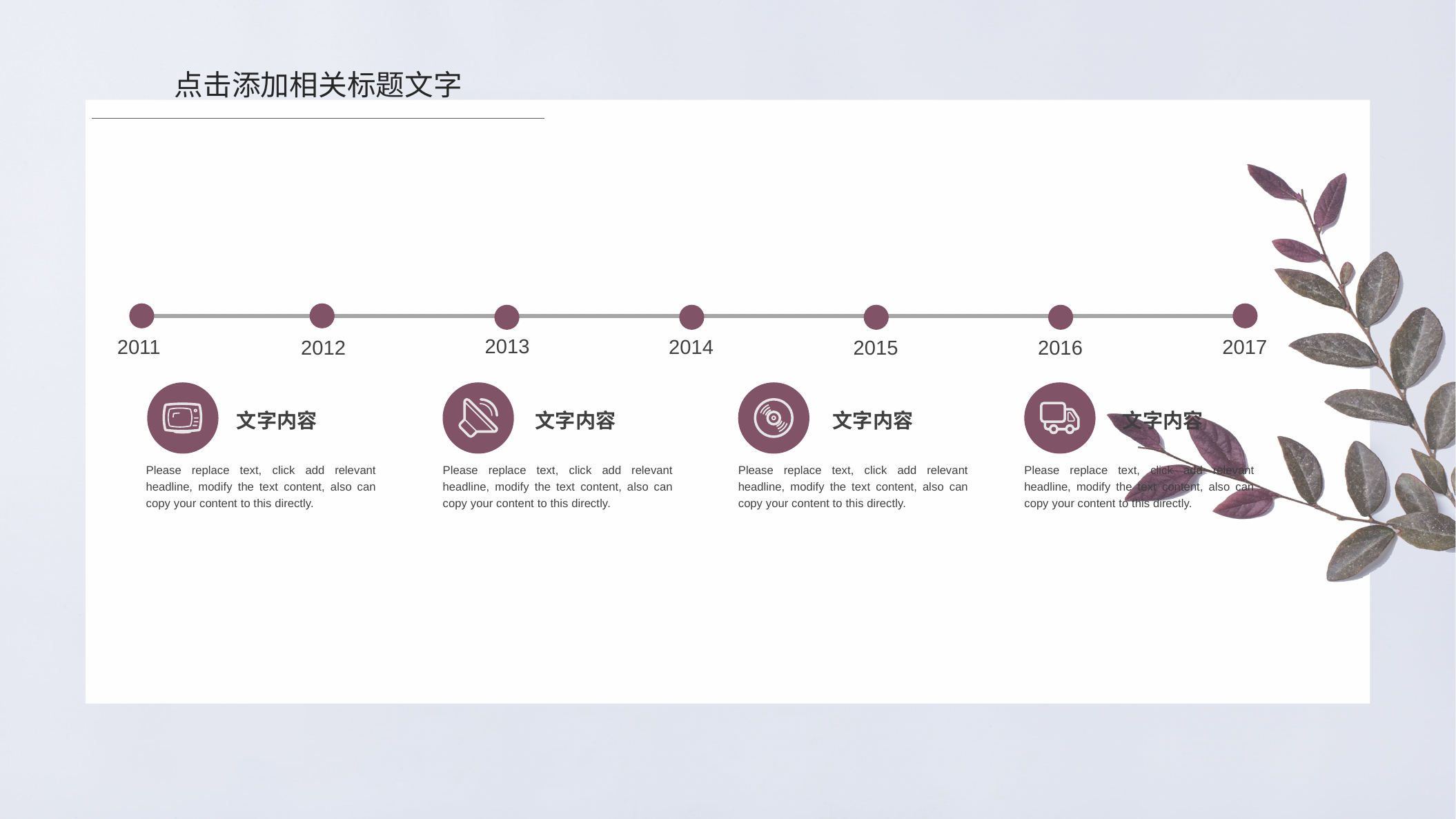

点击添加相关标题文字

2013
2011
2017
2014
2012
2015
2016

文字内容
文字内容
文字内容
文字内容
Please replace text, click add relevant headline, modify the text content, also can copy your content to this directly.
Please replace text, click add relevant headline, modify the text content, also can copy your content to this directly.
Please replace text, click add relevant headline, modify the text content, also can copy your content to this directly.
Please replace text, click add relevant headline, modify the text content, also can copy your content to this directly.